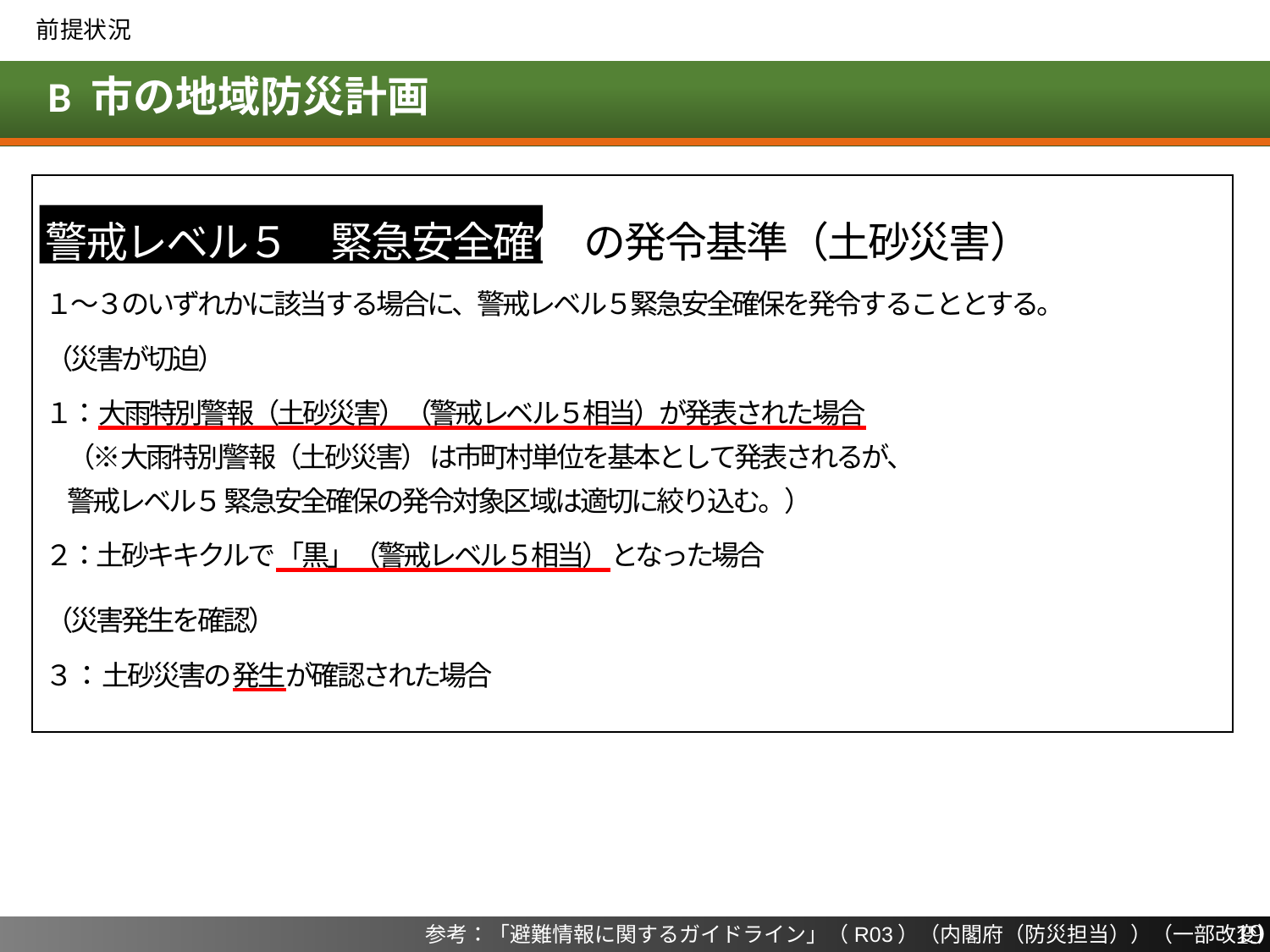

前提状況
# B 市の地域防災計画
警戒レベル５　緊急安全確保 の発令基準（土砂災害）
１～３のいずれかに該当する場合に、警戒レベル５緊急安全確保を発令することとする。
（災害が切迫）
１：大雨特別警報（土砂災害）（警戒レベル５相当）が発表された場合
（※大雨特別警報（土砂災害）は市町村単位を基本として発表されるが、
警戒レベル５ 緊急安全確保の発令対象区域は適切に絞り込む。）
２：土砂キキクルで「黒」（警戒レベル５相当）となった場合
（災害発生を確認）
３： 土砂災害の発生が確認された場合

19
参考：「避難情報に関するガイドライン」（R03）（内閣府（防災担当））（一部改変）